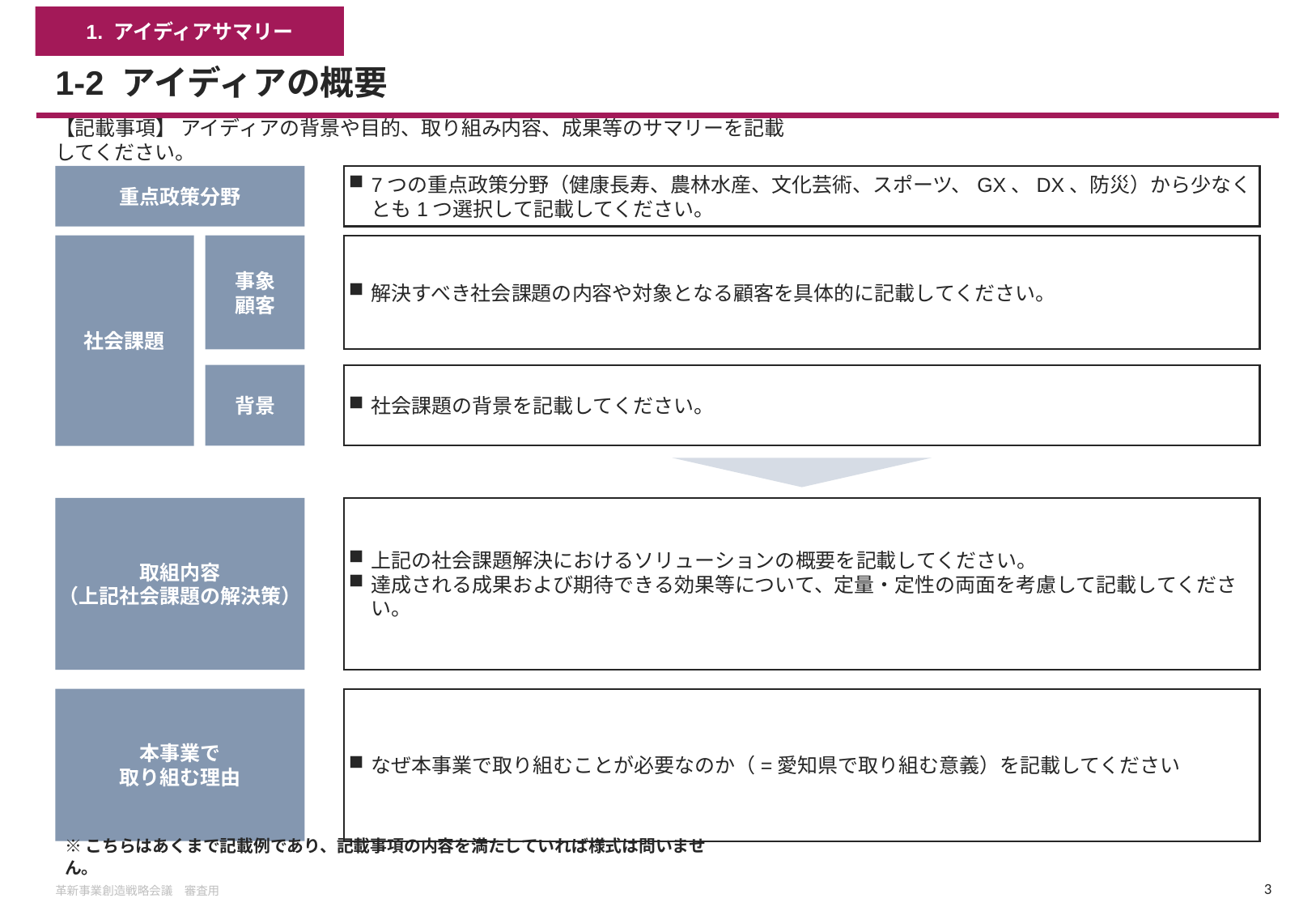

1. アイディアサマリー
# 1-2 アイディアの概要
【記載事項】 アイディアの背景や目的、取り組み内容、成果等のサマリーを記載してください。
重点政策分野
7つの重点政策分野（健康長寿、農林水産、文化芸術、スポーツ、GX、DX、防災）から少なくとも1つ選択して記載してください。
解決すべき社会課題の内容や対象となる顧客を具体的に記載してください。
事象
顧客
社会課題
背景
社会課題の背景を記載してください。

取組内容
（上記社会課題の解決策）
上記の社会課題解決におけるソリューションの概要を記載してください。
達成される成果および期待できる効果等について、定量・定性の両面を考慮して記載してください。
本事業で
取り組む理由
なぜ本事業で取り組むことが必要なのか（=愛知県で取り組む意義）を記載してください
※こちらはあくまで記載例であり、記載事項の内容を満たしていれば様式は問いません。
革新事業創造戦略会議　審査用